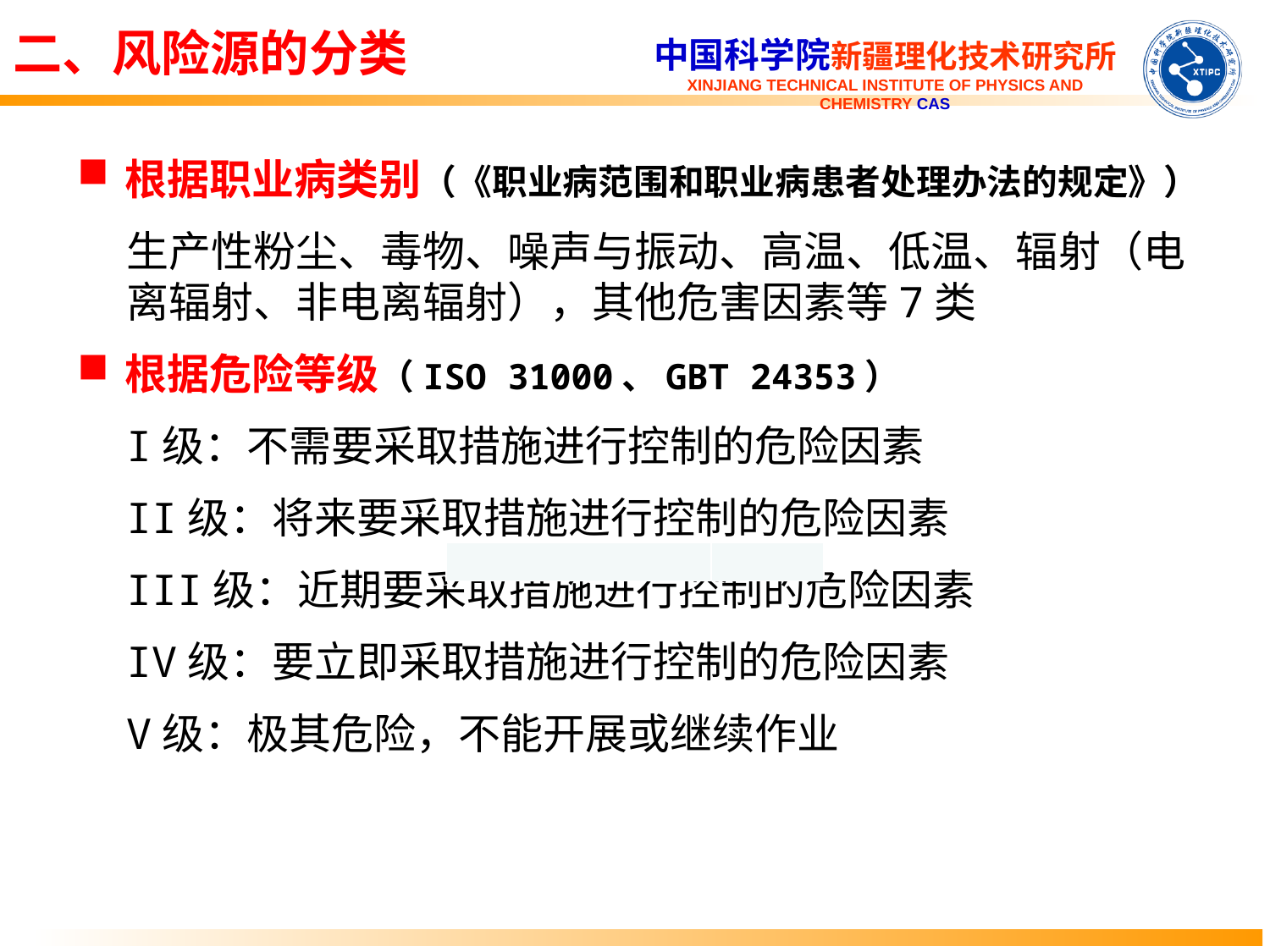

二、风险源的分类
根据职业病类别（《职业病范围和职业病患者处理办法的规定》）
生产性粉尘、毒物、噪声与振动、高温、低温、辐射（电离辐射、非电离辐射），其他危害因素等7类
根据危险等级（ISO 31000、GBT 24353）
I级：不需要采取措施进行控制的危险因素
II级：将来要采取措施进行控制的危险因素
III级：近期要采取措施进行控制的危险因素
IV级：要立即采取措施进行控制的危险因素
V级：极其危险，不能开展或继续作业
|  |  |
| --- | --- |